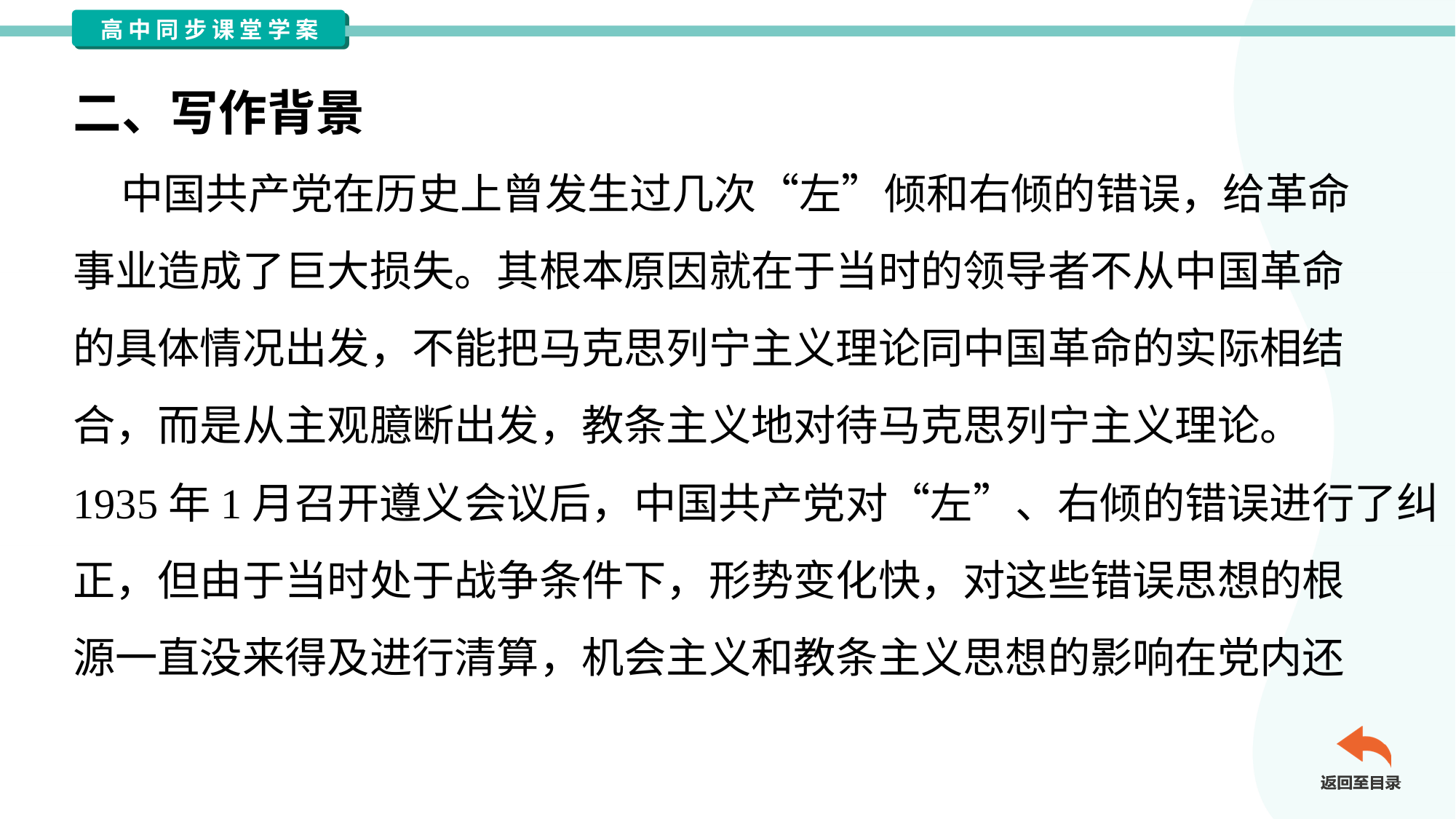

二、写作背景
    中国共产党在历史上曾发生过几次“左”倾和右倾的错误，给革命
事业造成了巨大损失。其根本原因就在于当时的领导者不从中国革命
的具体情况出发，不能把马克思列宁主义理论同中国革命的实际相结
合，而是从主观臆断出发，教条主义地对待马克思列宁主义理论。
1935年1月召开遵义会议后，中国共产党对“左”、右倾的错误进行了纠
正，但由于当时处于战争条件下，形势变化快，对这些错误思想的根
源一直没来得及进行清算，机会主义和教条主义思想的影响在党内还